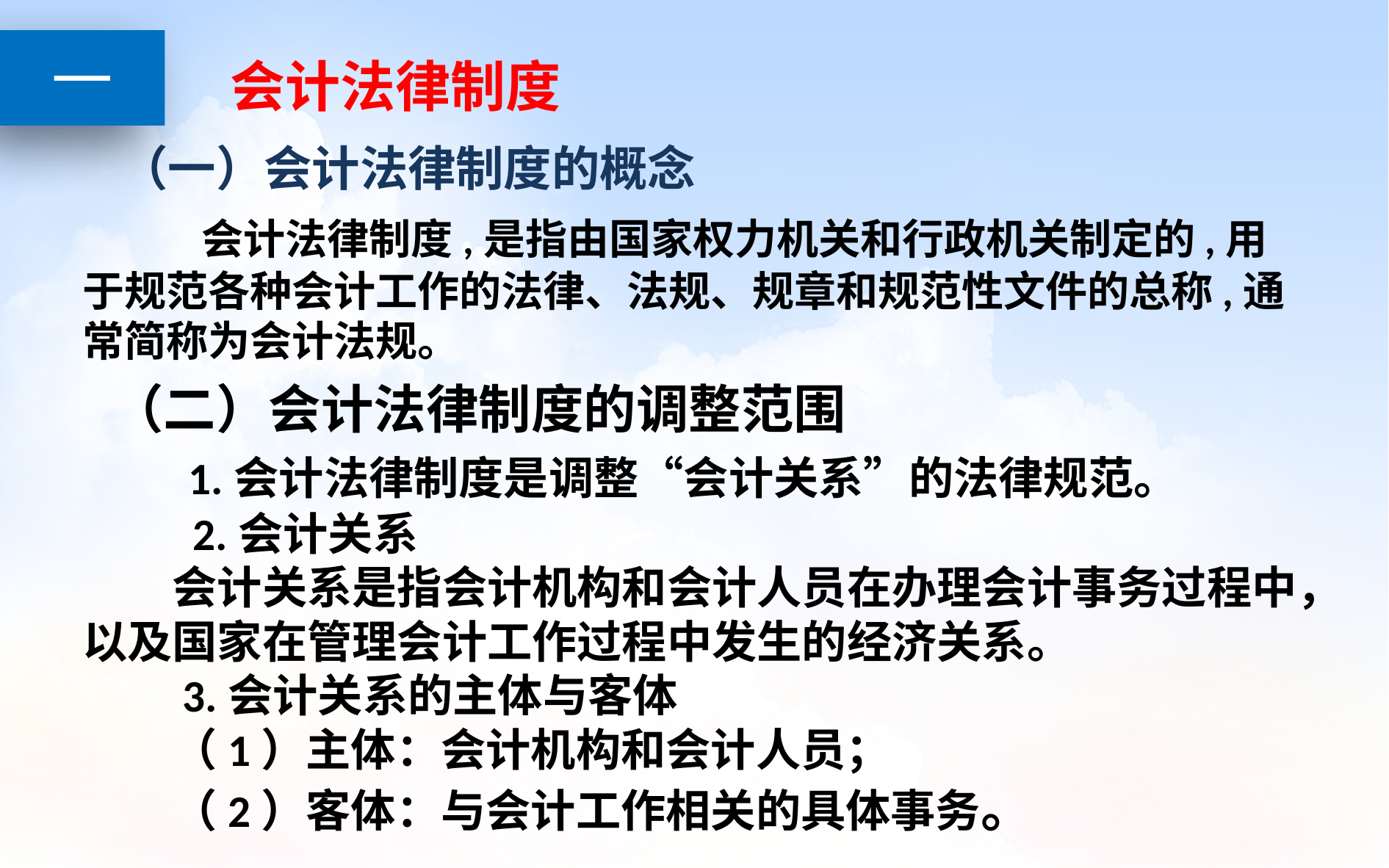

# 一
会计法律制度
  （一）会计法律制度的概念
          会计法律制度,是指由国家权力机关和行政机关制定的,用于规范各种会计工作的法律、法规、规章和规范性文件的总称,通常简称为会计法规。
  （二）会计法律制度的调整范围
　   1.会计法律制度是调整“会计关系”的法律规范。
　　 2.会计关系
　　会计关系是指会计机构和会计人员在办理会计事务过程中，以及国家在管理会计工作过程中发生的经济关系。
　　3.会计关系的主体与客体
　　（1）主体：会计机构和会计人员；
　　（2）客体：与会计工作相关的具体事务。